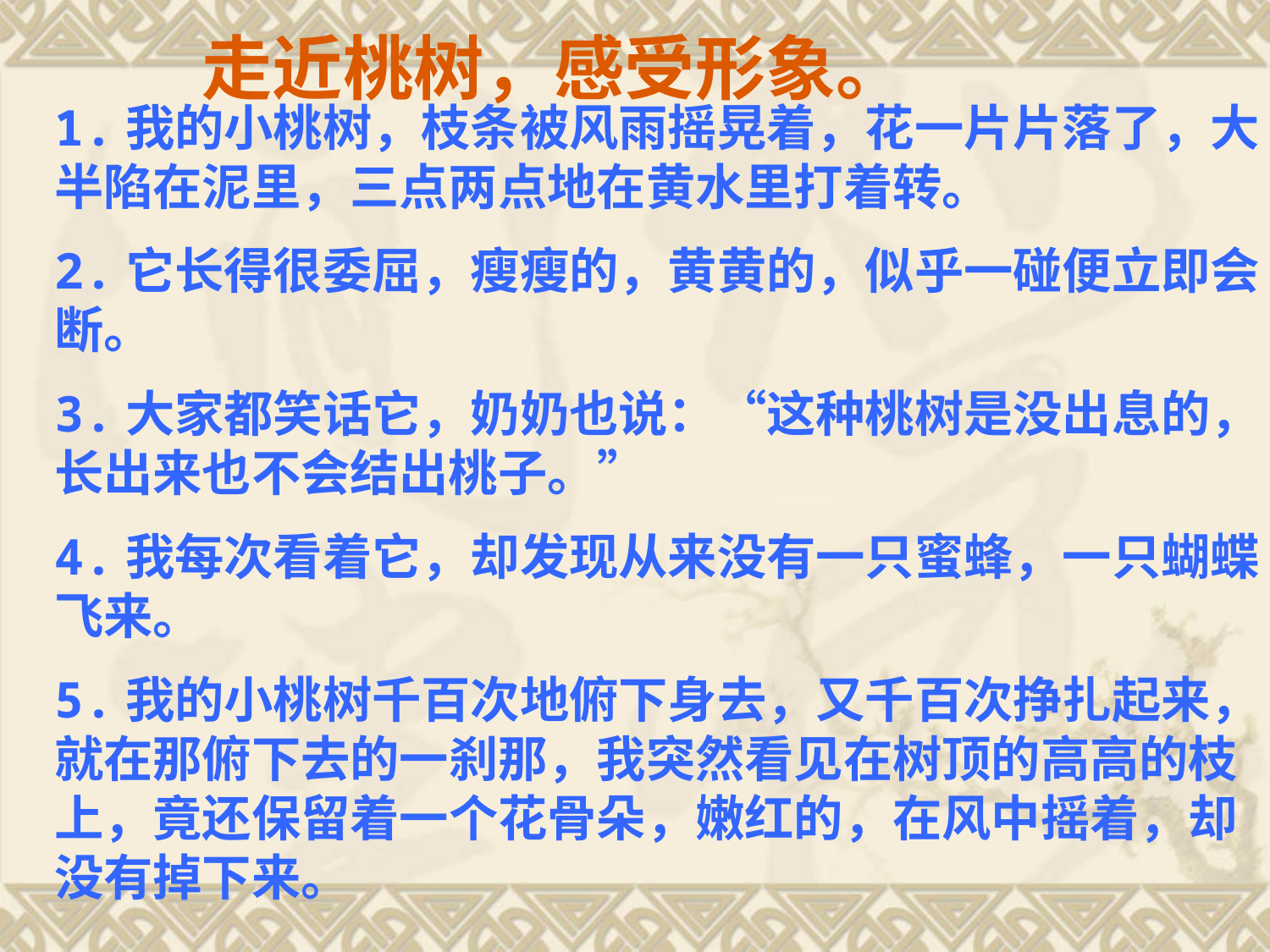

# 走近桃树，感受形象。
1.我的小桃树，枝条被风雨摇晃着，花一片片落了，大半陷在泥里，三点两点地在黄水里打着转。
2.它长得很委屈，瘦瘦的，黄黄的，似乎一碰便立即会断。
3.大家都笑话它，奶奶也说：“这种桃树是没出息的，长出来也不会结出桃子。”
4.我每次看着它，却发现从来没有一只蜜蜂，一只蝴蝶飞来。
5.我的小桃树千百次地俯下身去，又千百次挣扎起来，就在那俯下去的一刹那，我突然看见在树顶的高高的枝上，竟还保留着一个花骨朵，嫩红的，在风中摇着，却没有掉下来。